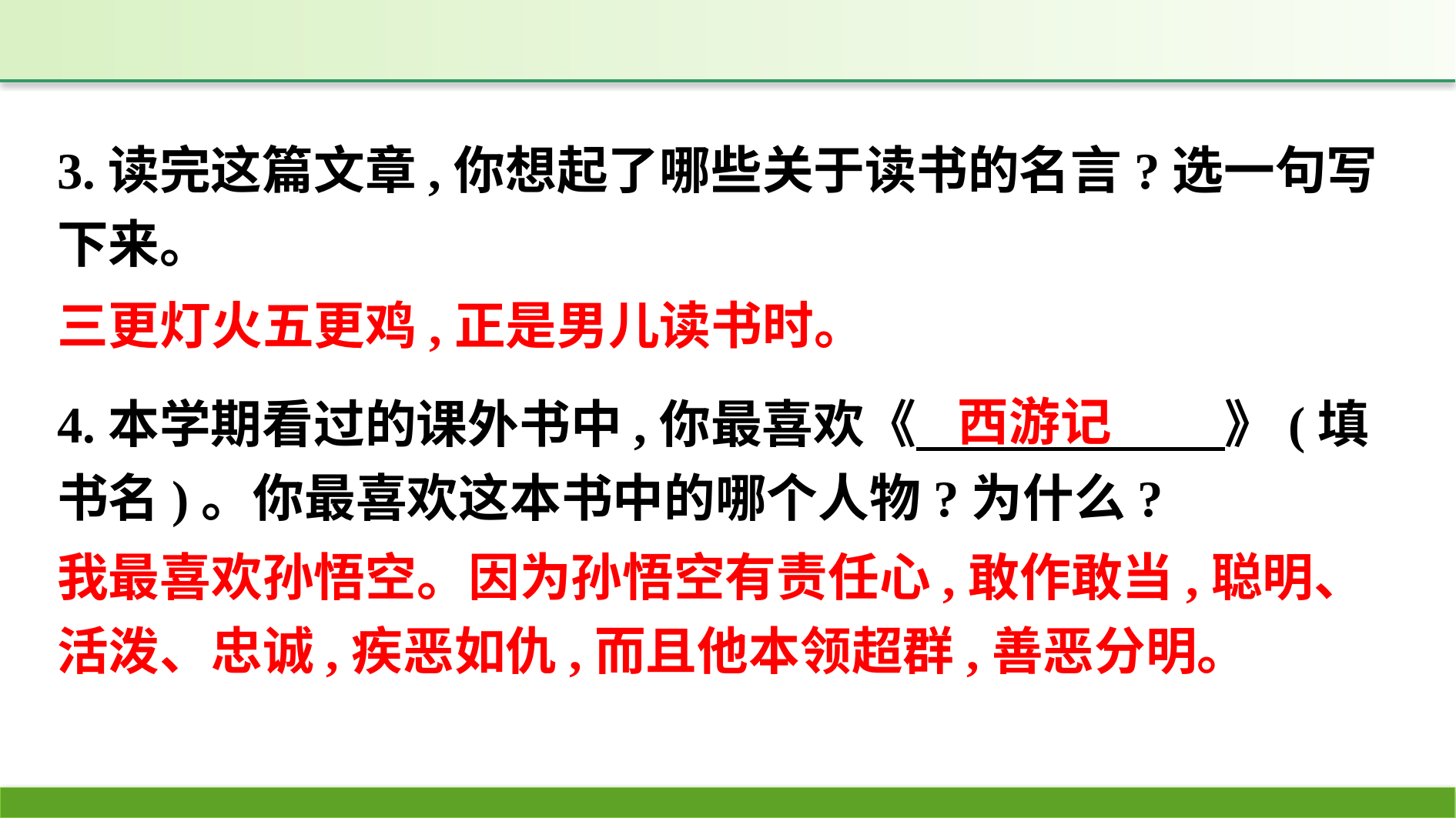

3.读完这篇文章,你想起了哪些关于读书的名言?选一句写下来。
三更灯火五更鸡,正是男儿读书时。
西游记
4.本学期看过的课外书中,你最喜欢《　　　　　　》(填书名)。你最喜欢这本书中的哪个人物?为什么?
我最喜欢孙悟空。因为孙悟空有责任心,敢作敢当,聪明、活泼、忠诚,疾恶如仇,而且他本领超群,善恶分明。